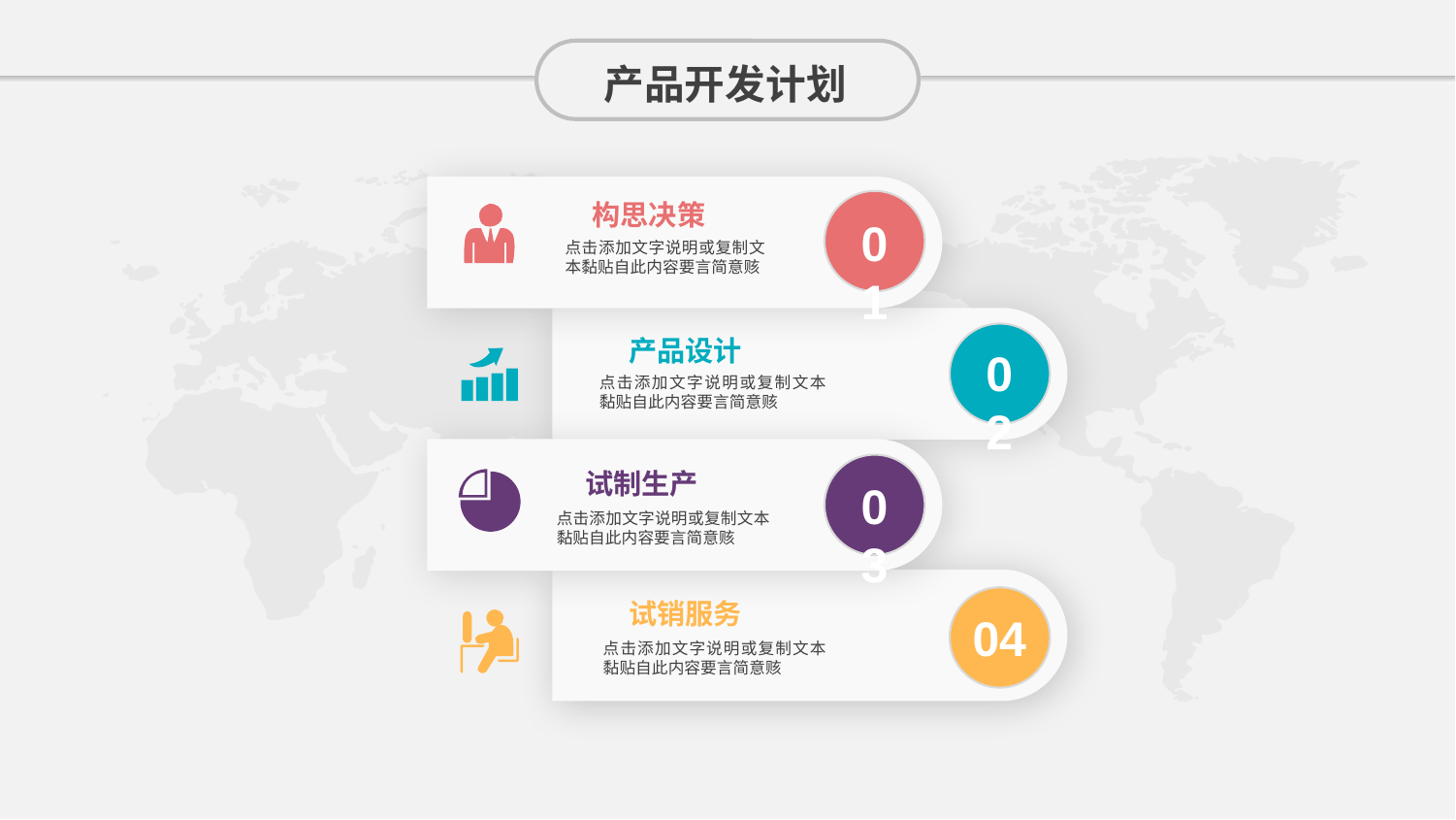

产品开发计划

构思决策
点击添加文字说明或复制文本黏贴自此内容要言简意赅

01

产品设计
点击添加文字说明或复制文本黏贴自此内容要言简意赅
02

试制生产
点击添加文字说明或复制文本黏贴自此内容要言简意赅
03

试销服务
点击添加文字说明或复制文本黏贴自此内容要言简意赅
04